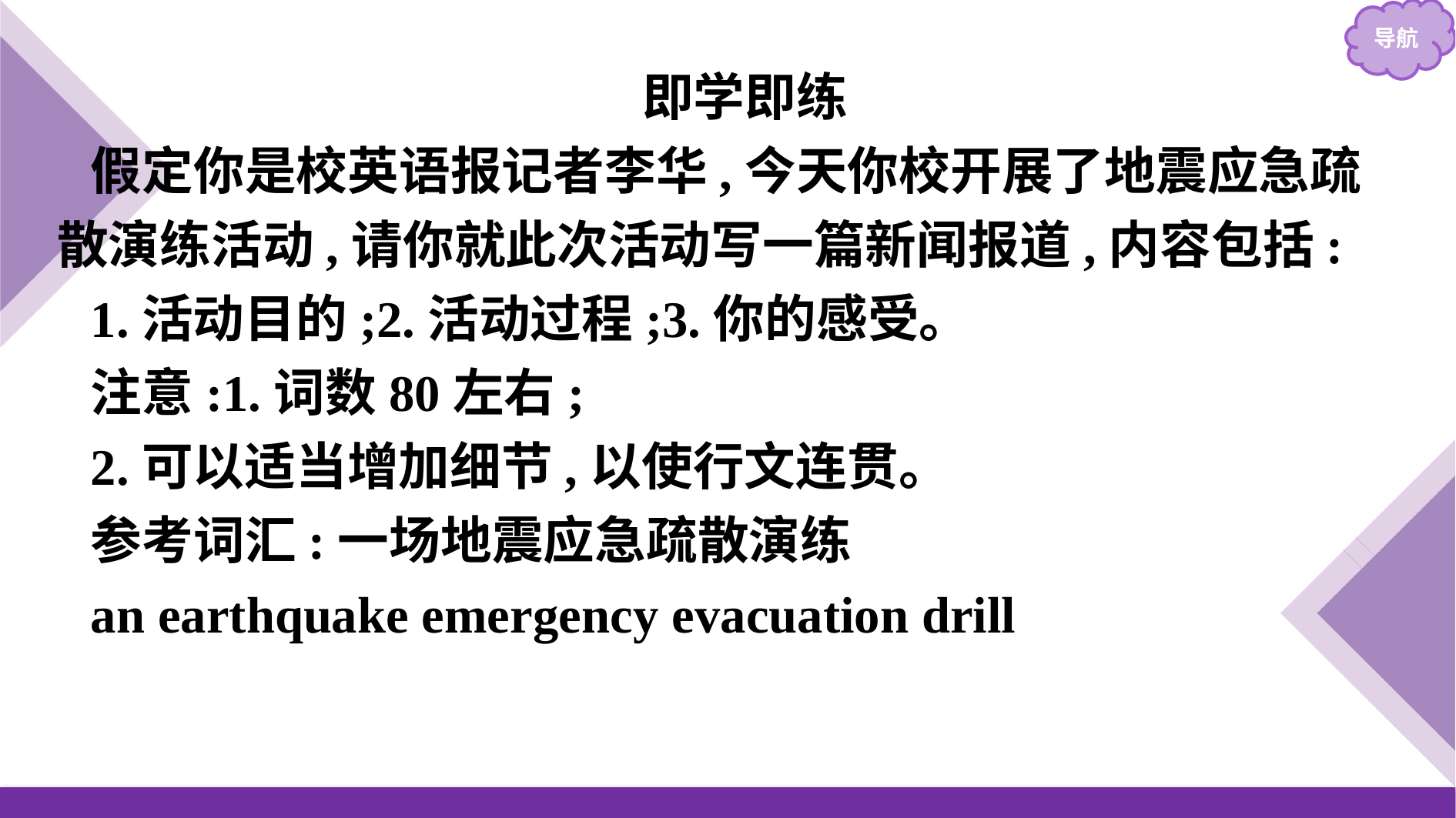

即学即练
假定你是校英语报记者李华,今天你校开展了地震应急疏散演练活动,请你就此次活动写一篇新闻报道,内容包括:
1.活动目的;2.活动过程;3.你的感受。
注意:1.词数80左右;
2.可以适当增加细节,以使行文连贯。
参考词汇:一场地震应急疏散演练
an earthquake emergency evacuation drill